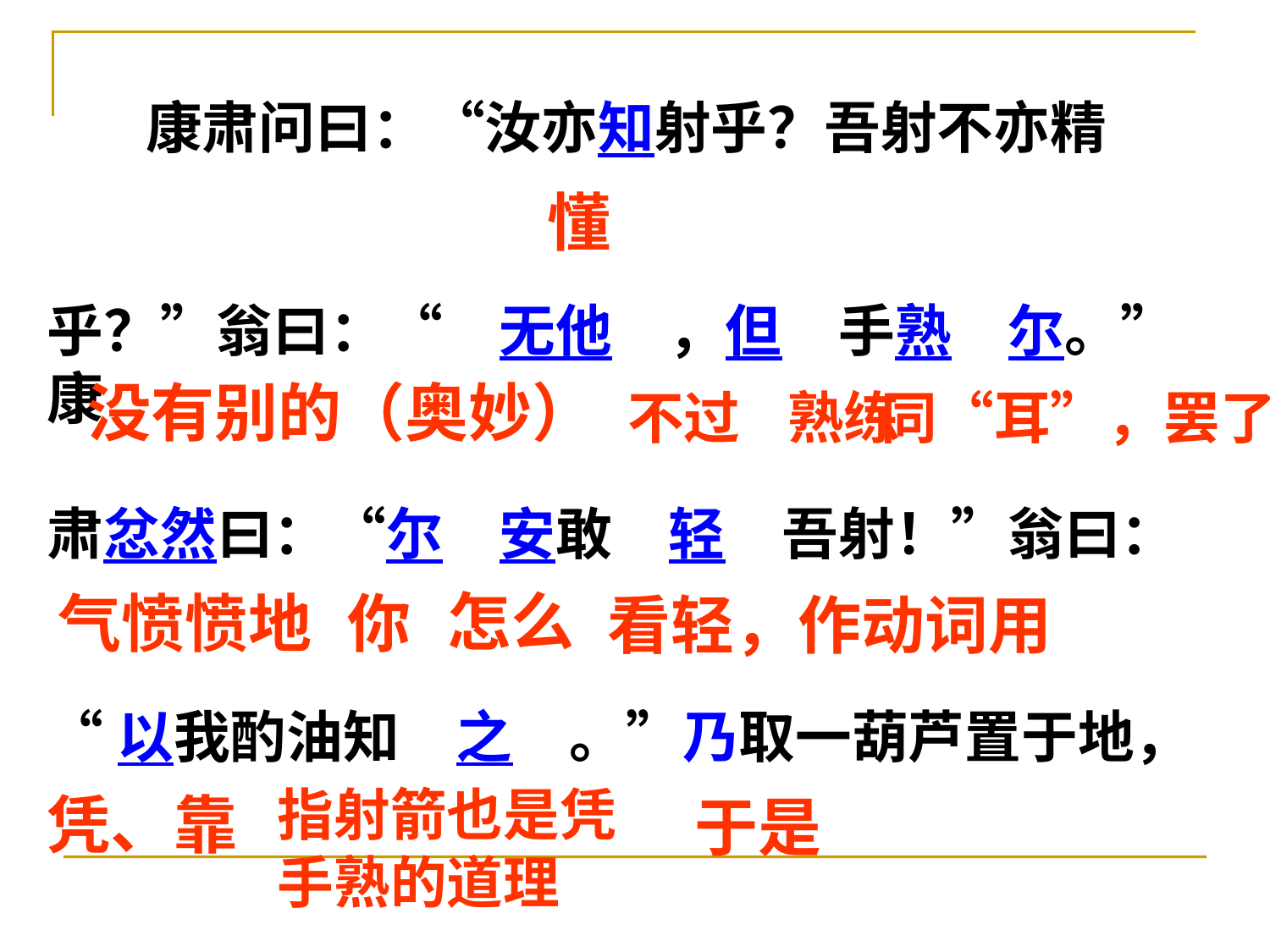

康肃问曰：“汝亦知射乎？吾射不亦精

乎？”翁曰：“　无他　，但　手熟　尔。”康

肃忿然曰：“尔　安敢　轻　吾射！”翁曰：

“以我酌油知　之　。”乃取一葫芦置于地，

懂
没有别的（奥妙）
不过
熟练
同“耳”，罢了
怎么
气愤愤地
你
看轻，作动词用
指射箭也是凭
手熟的道理
凭、靠
于是